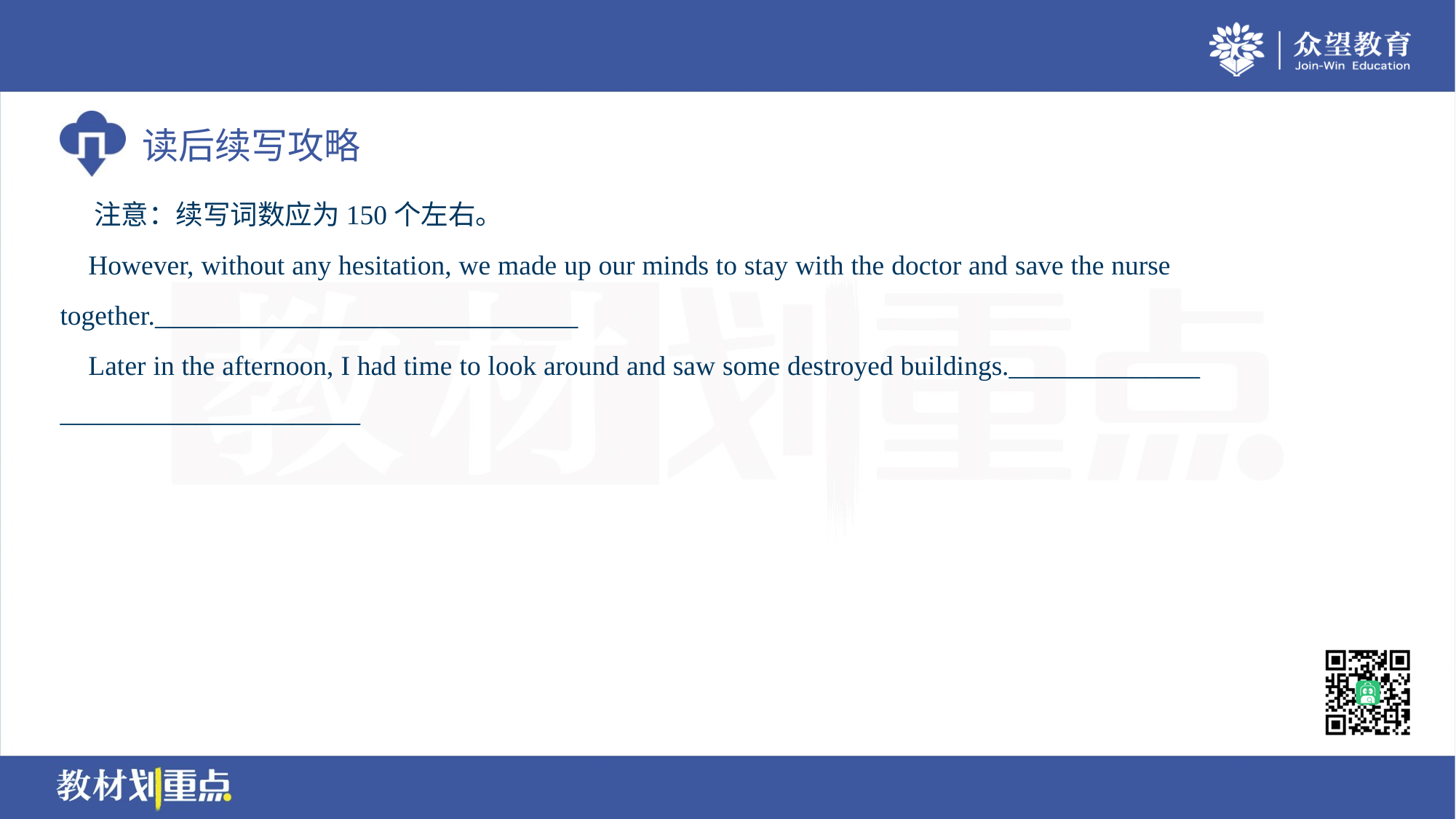

注意：续写词数应为150个左右。
    However, without any hesitation, we made up our minds to stay with the doctor and save the nurse
together._______________________________
    Later in the afternoon, I had time to look around and saw some destroyed buildings.______________
______________________